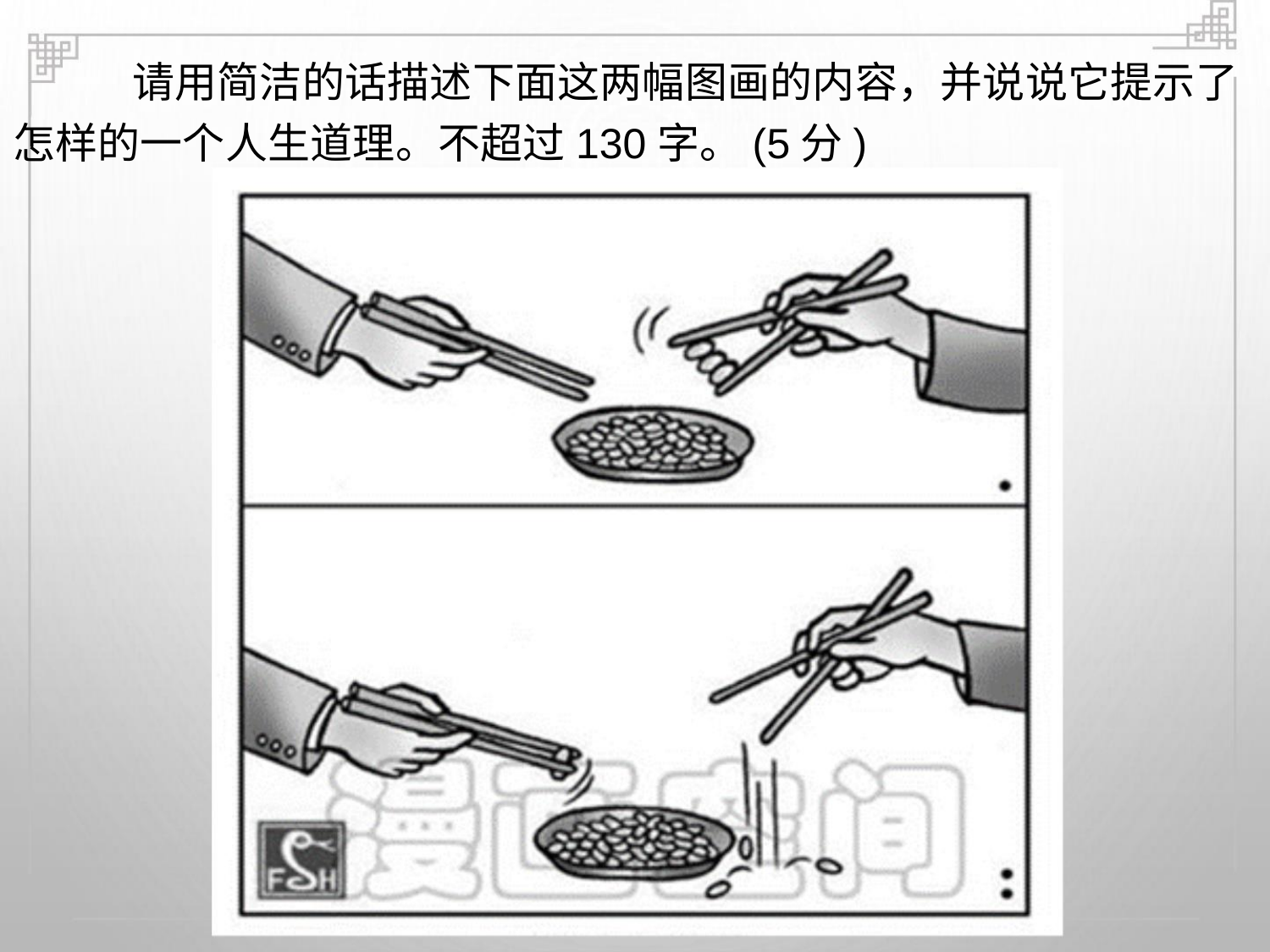

请用简洁的话描述下面这两幅图画的内容，并说说它提示了
怎样的一个人生道理。不超过130字。(5分)